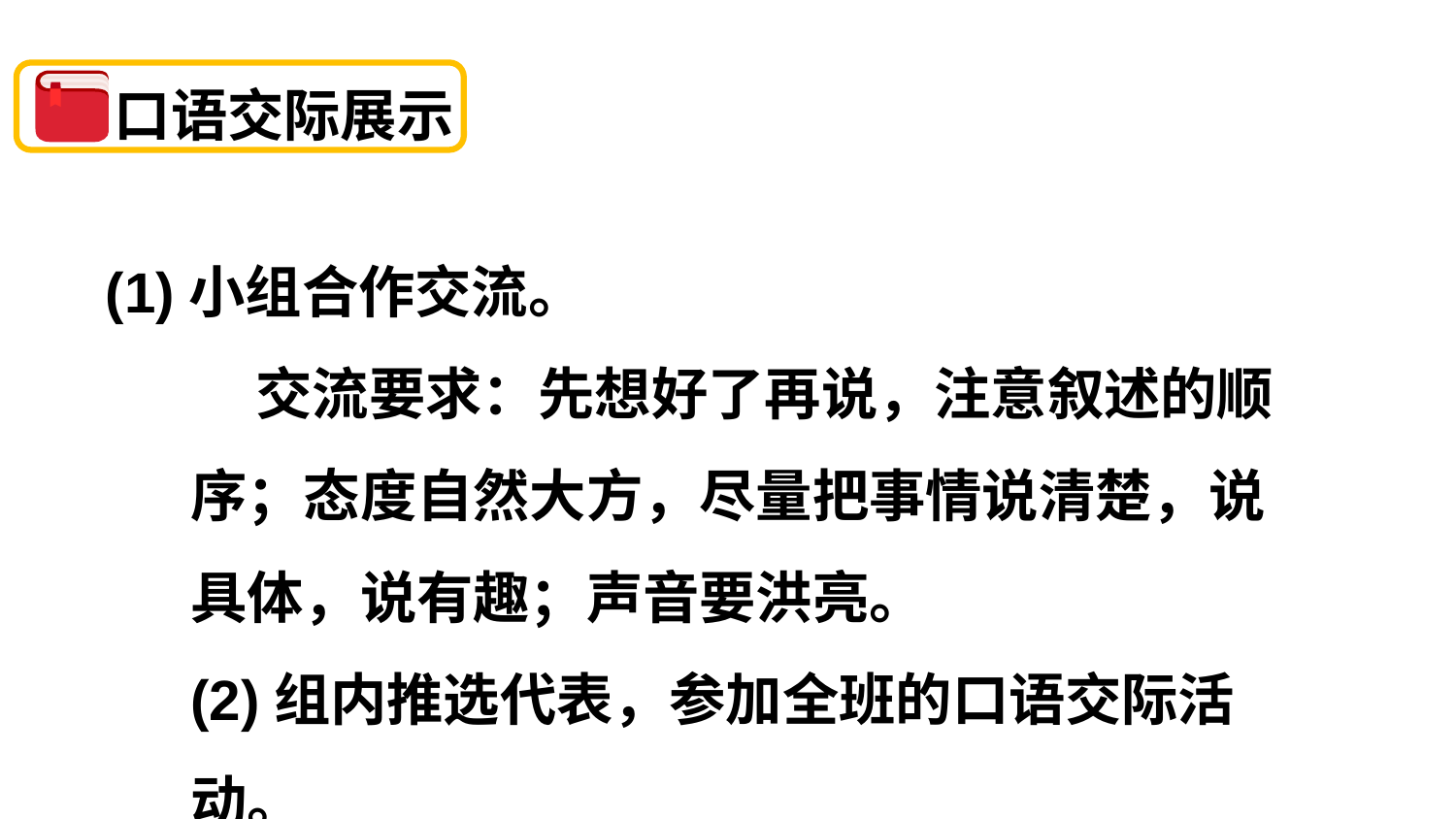

口语交际展示
(1)小组合作交流。
    交流要求：先想好了再说，注意叙述的顺序；态度自然大方，尽量把事情说清楚，说具体，说有趣；声音要洪亮。
(2)组内推选代表，参加全班的口语交际活动。